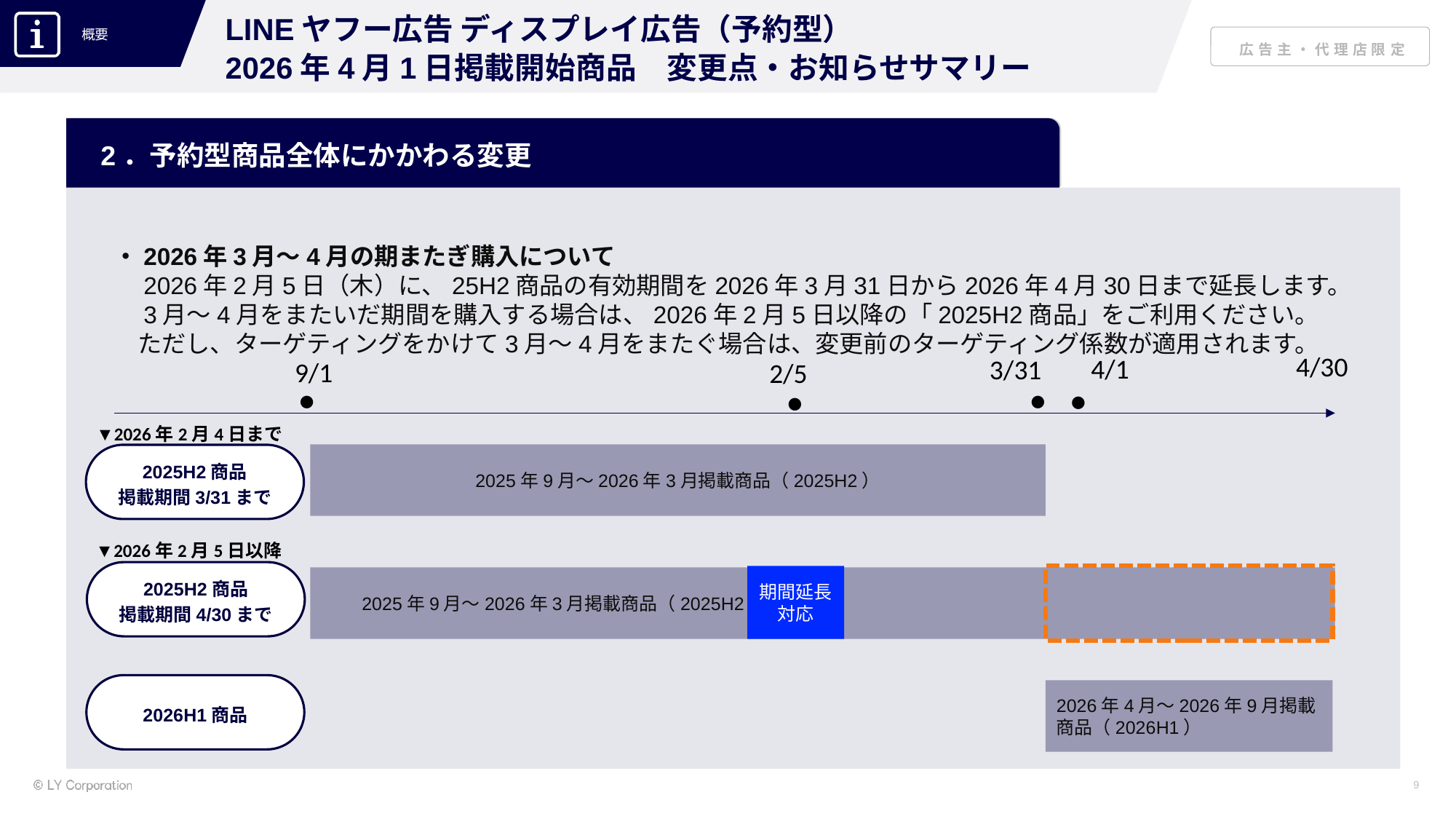

LINEヤフー広告 ディスプレイ広告（予約型）
2026年4月1日掲載開始商品　変更点・お知らせサマリー
2．予約型商品全体にかかわる変更

・2026年3月～4月の期またぎ購入について
　2026年2月5日（木）に、25H2商品の有効期間を2026年3月31日から2026年4月30日まで延長します。
　3月～4月をまたいだ期間を購入する場合は、2026年2月5日以降の「2025H2商品」をご利用ください。
　ただし、ターゲティングをかけて3月～4月をまたぐ場合は、変更前のターゲティング係数が適用されます。

4/30
4/1
3/31
9/1
2/5
●
●
●
●
▼2026年2月4日まで
2025年9月～2026年3月掲載商品（2025H2）
2025H2商品
掲載期間3/31まで
▼2026年2月5日以降
2025H2商品
掲載期間4/30まで

期間延長対応
　　2025年9月～2026年3月掲載商品（2025H2）
2026H1商品
2026年4月～2026年9月掲載商品（2026H1）